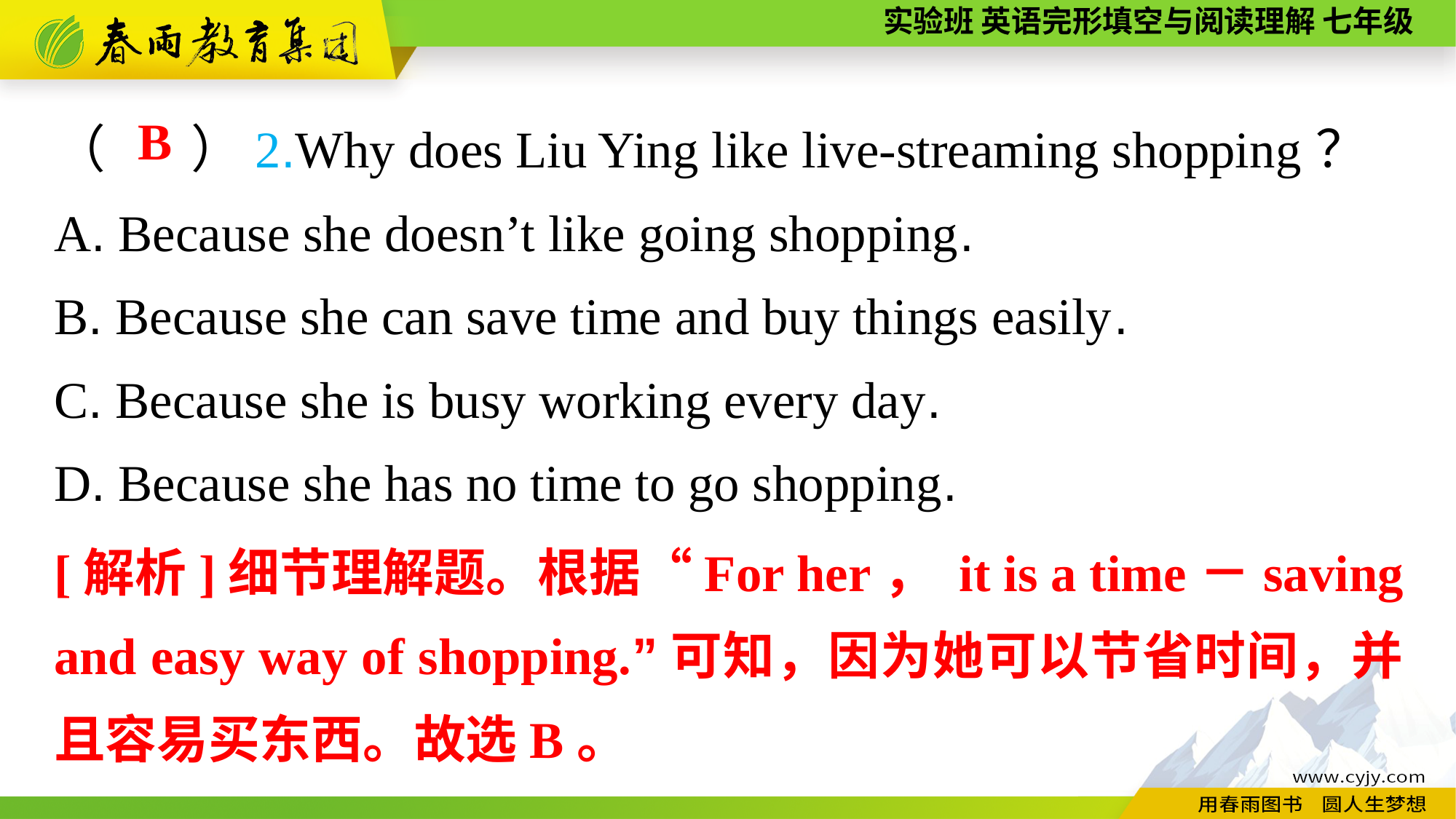

（   　）2.Why does Liu Ying like live-streaming shopping？
A. Because she doesn’t like going shopping.
B. Because she can save time and buy things easily.
C. Because she is busy working every day.
D. Because she has no time to go shopping.
B
[解析]细节理解题。根据“For her， it is a time－saving and easy way of shopping.”可知，因为她可以节省时间，并且容易买东西。故选B。